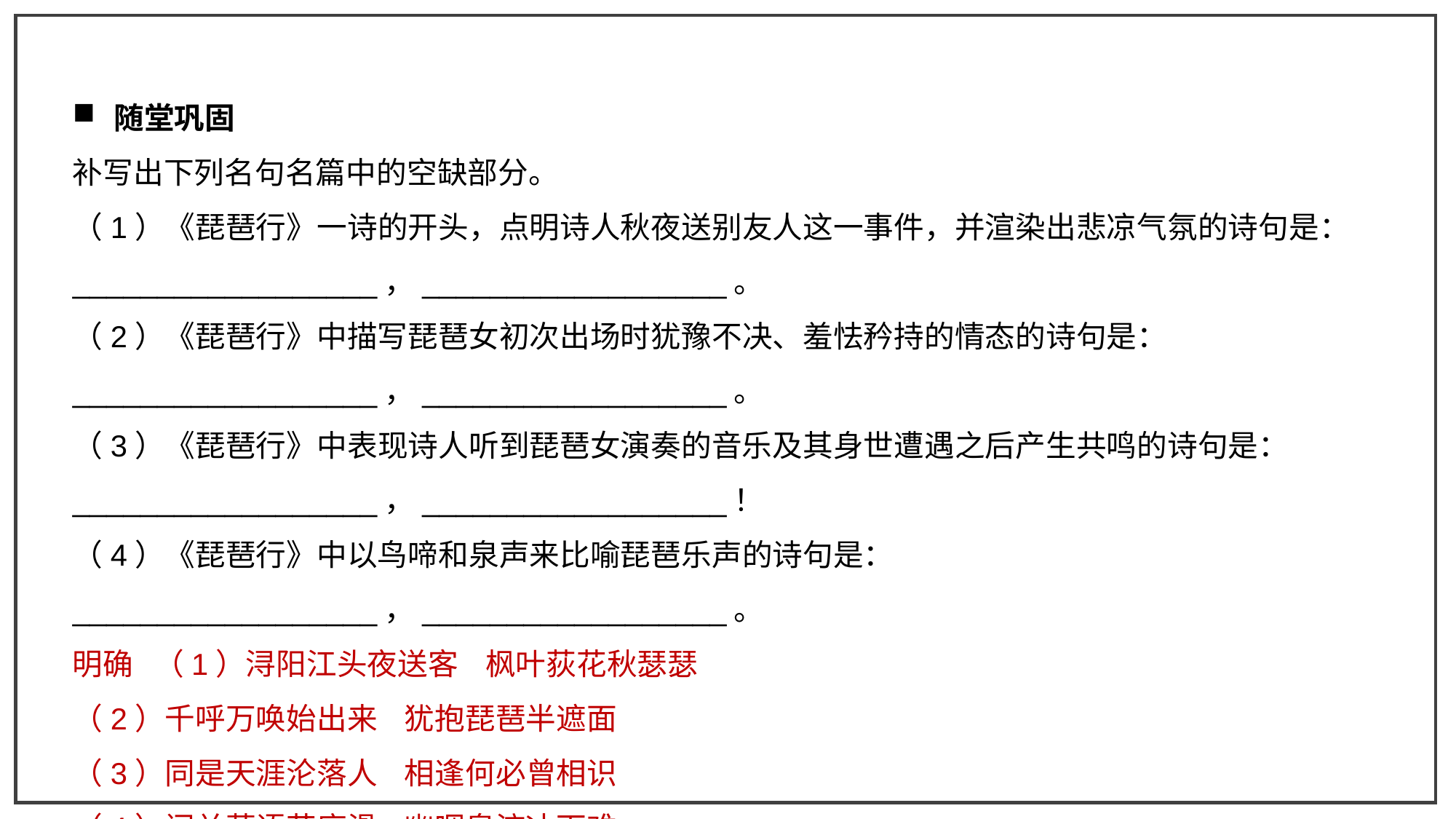

随堂巩固
补写出下列名句名篇中的空缺部分。
（1）《琵琶行》一诗的开头，点明诗人秋夜送别友人这一事件，并渲染出悲凉气氛的诗句是：__________________，__________________。
（2）《琵琶行》中描写琵琶女初次出场时犹豫不决、羞怯矜持的情态的诗句是：__________________，__________________。
（3）《琵琶行》中表现诗人听到琵琶女演奏的音乐及其身世遭遇之后产生共鸣的诗句是：__________________，__________________！
（4）《琵琶行》中以鸟啼和泉声来比喻琵琶乐声的诗句是：__________________，__________________。
明确   （1）浔阳江头夜送客    枫叶荻花秋瑟瑟
（2）千呼万唤始出来    犹抱琵琶半遮面
（3）同是天涯沦落人    相逢何必曾相识
（4）间关莺语花底滑    幽咽泉流冰下难